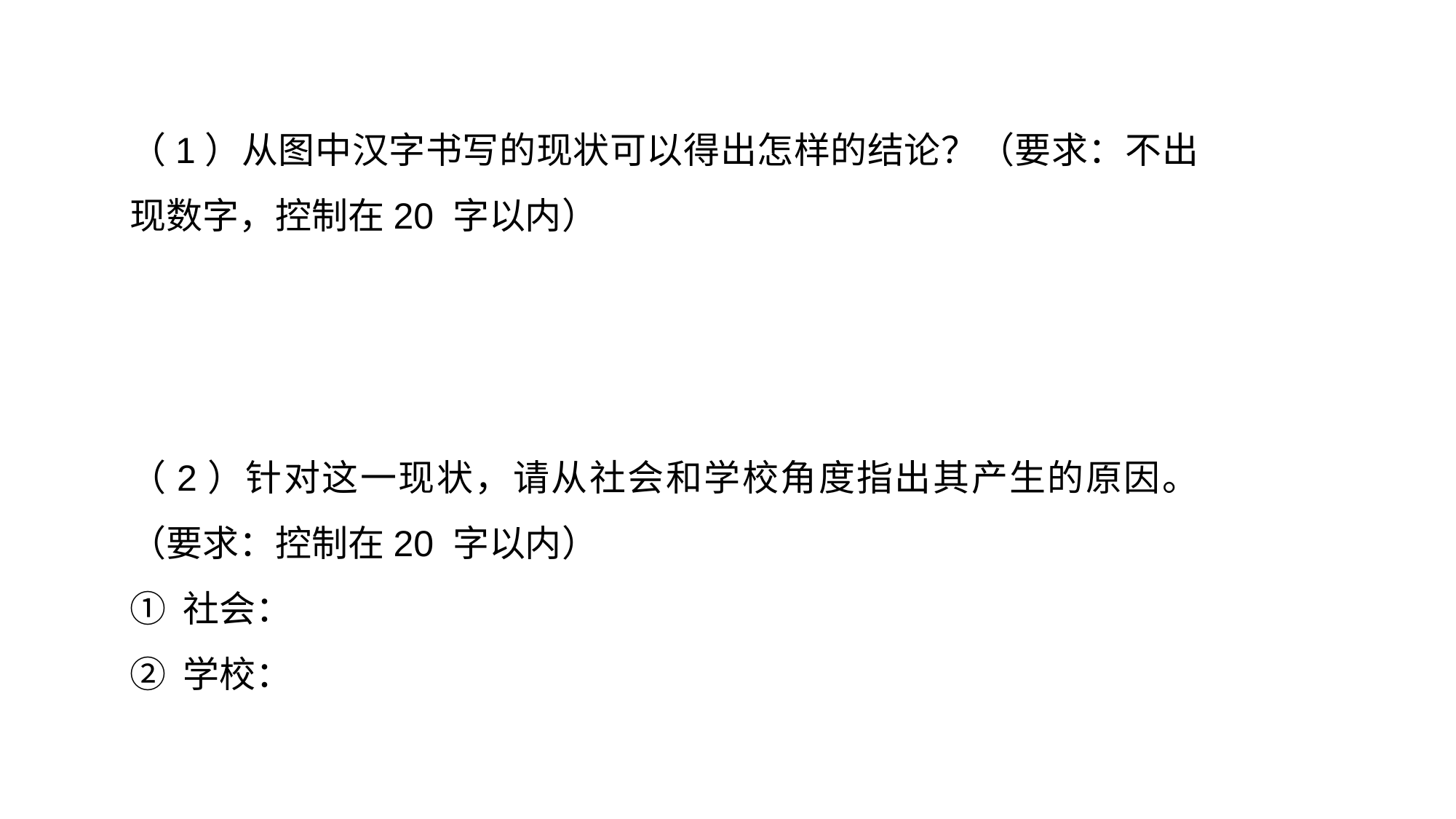

（1）从图中汉字书写的现状可以得出怎样的结论？（要求：不出现数字，控制在20 字以内）

（2）针对这一现状，请从社会和学校角度指出其产生的原因。（要求：控制在20 字以内）
① 社会：
② 学校：